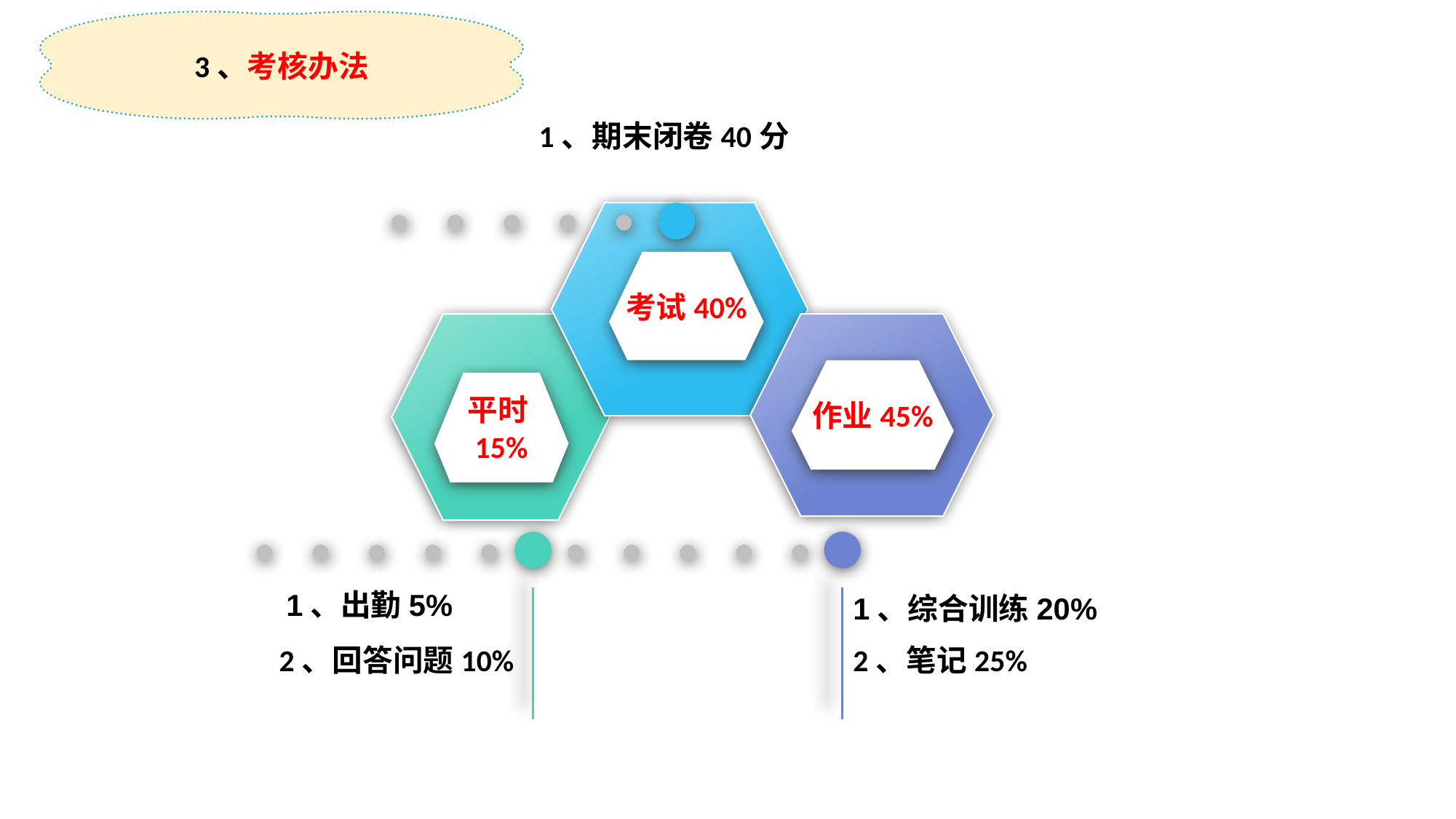

3、考核办法
1、期末闭卷40分

考试40%

作业45%
平时15%

1、出勤5%
1、综合训练20%
2、回答问题10%
2、笔记25%